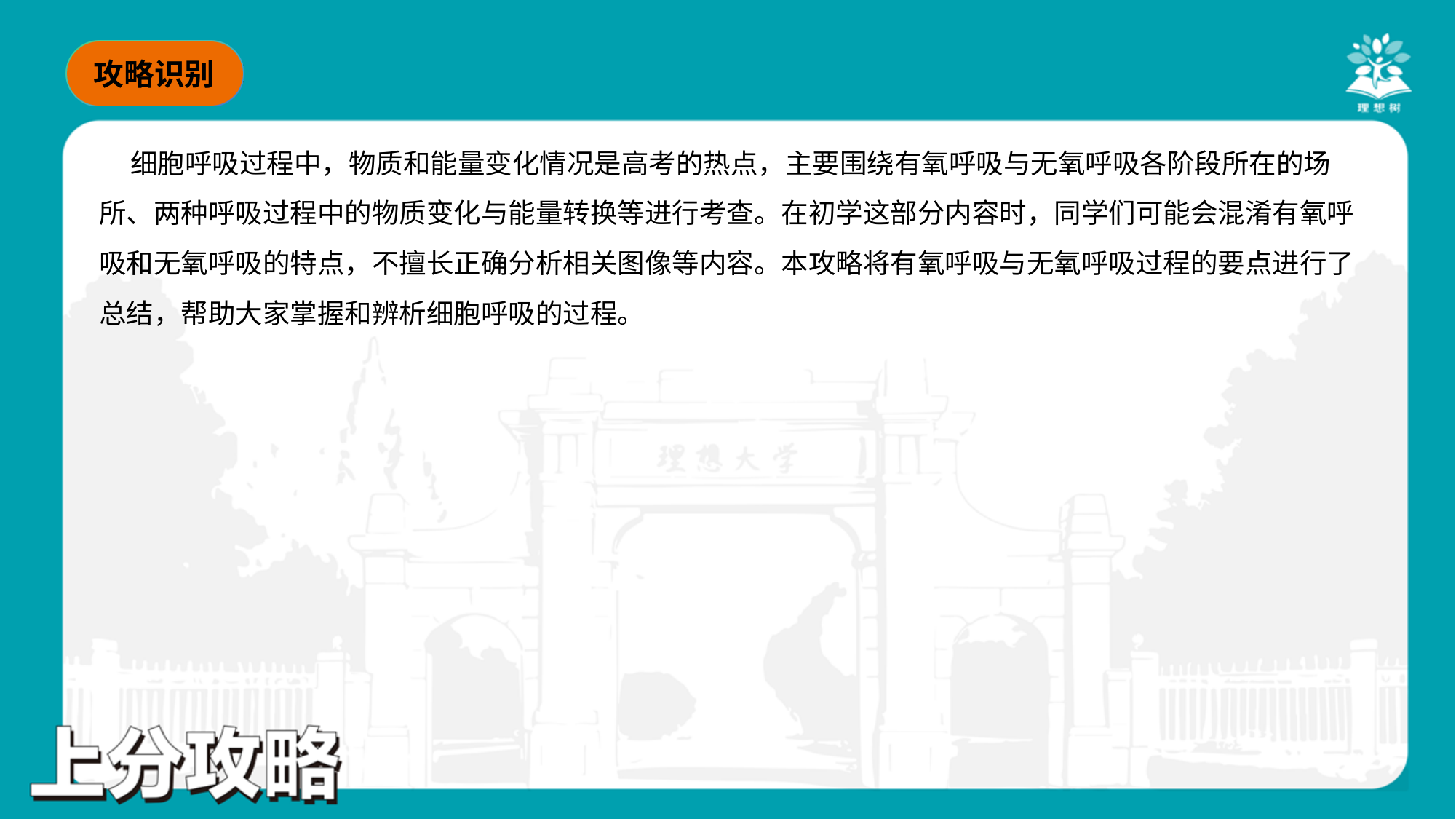

细胞呼吸过程中，物质和能量变化情况是高考的热点，主要围绕有氧呼吸与无氧呼吸各阶段所在的场
所、两种呼吸过程中的物质变化与能量转换等进行考查。在初学这部分内容时，同学们可能会混淆有氧呼
吸和无氧呼吸的特点，不擅长正确分析相关图像等内容。本攻略将有氧呼吸与无氧呼吸过程的要点进行了
总结，帮助大家掌握和辨析细胞呼吸的过程。